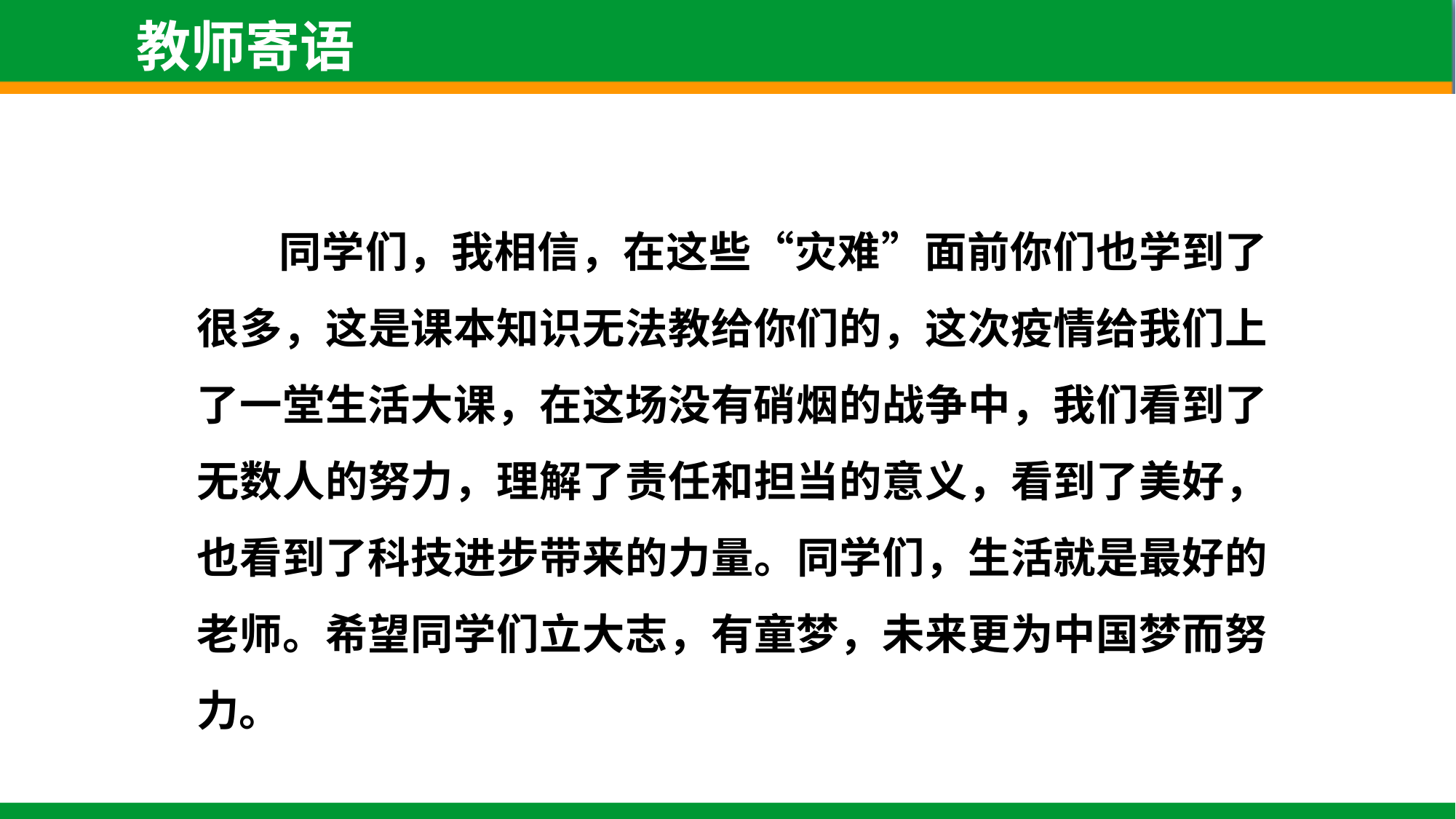

教师寄语
       同学们，我相信，在这些“灾难”面前你们也学到了很多，这是课本知识无法教给你们的，这次疫情给我们上了一堂生活大课，在这场没有硝烟的战争中，我们看到了无数人的努力，理解了责任和担当的意义，看到了美好，也看到了科技进步带来的力量。同学们，生活就是最好的老师。希望同学们立大志，有童梦，未来更为中国梦而努力。